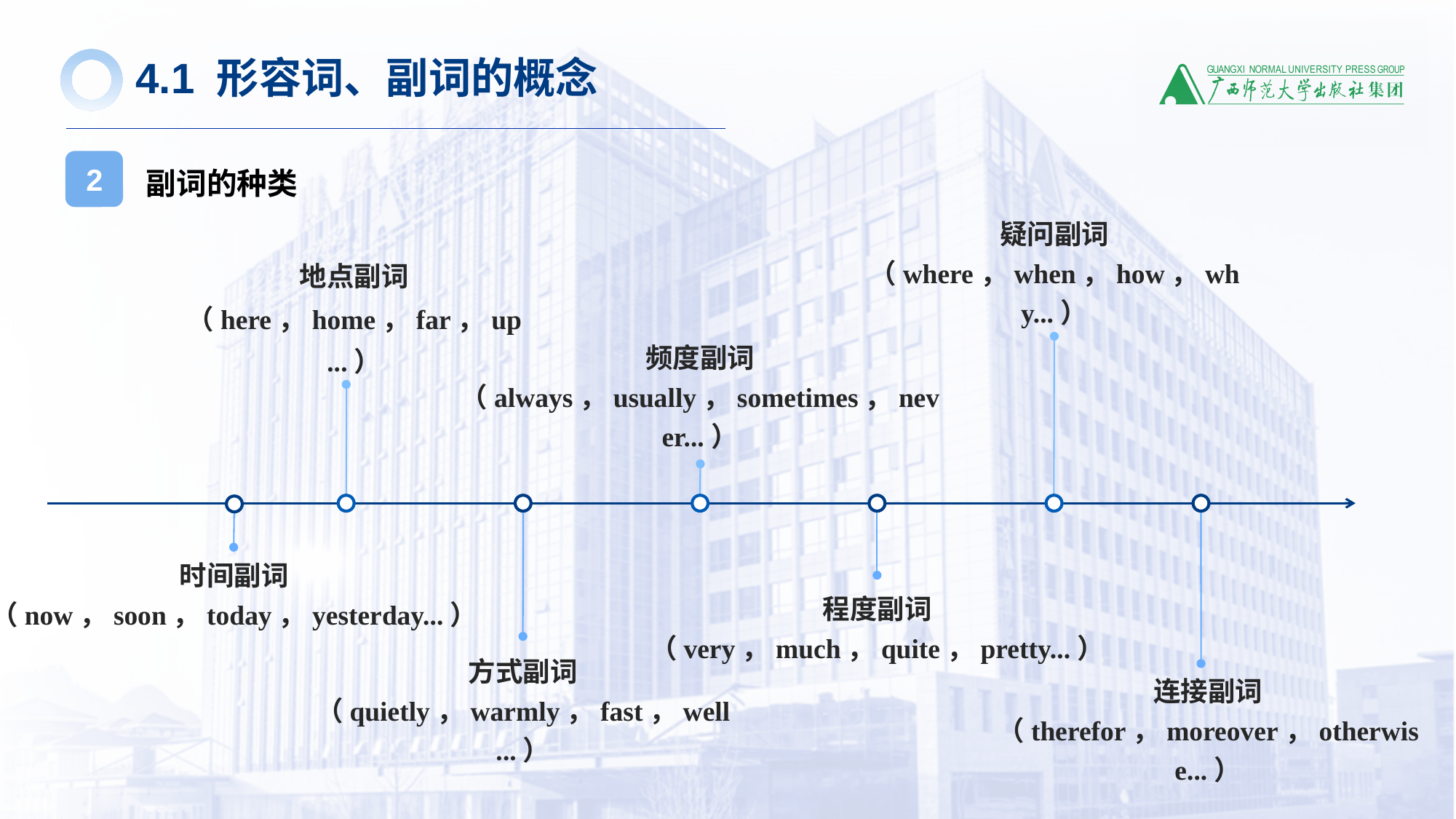

4.1 形容词、副词的概念

副词的种类

2
疑问副词
（where，when，how，why...）
地点副词
（here，home，far，up...）
频度副词
（always，usually，sometimes，never...）

时间副词
（now，soon，today，yesterday...）
程度副词
（very，much，quite，pretty...）
方式副词
（quietly，warmly，fast，well...）
连接副词
（therefor，moreover，otherwise...）